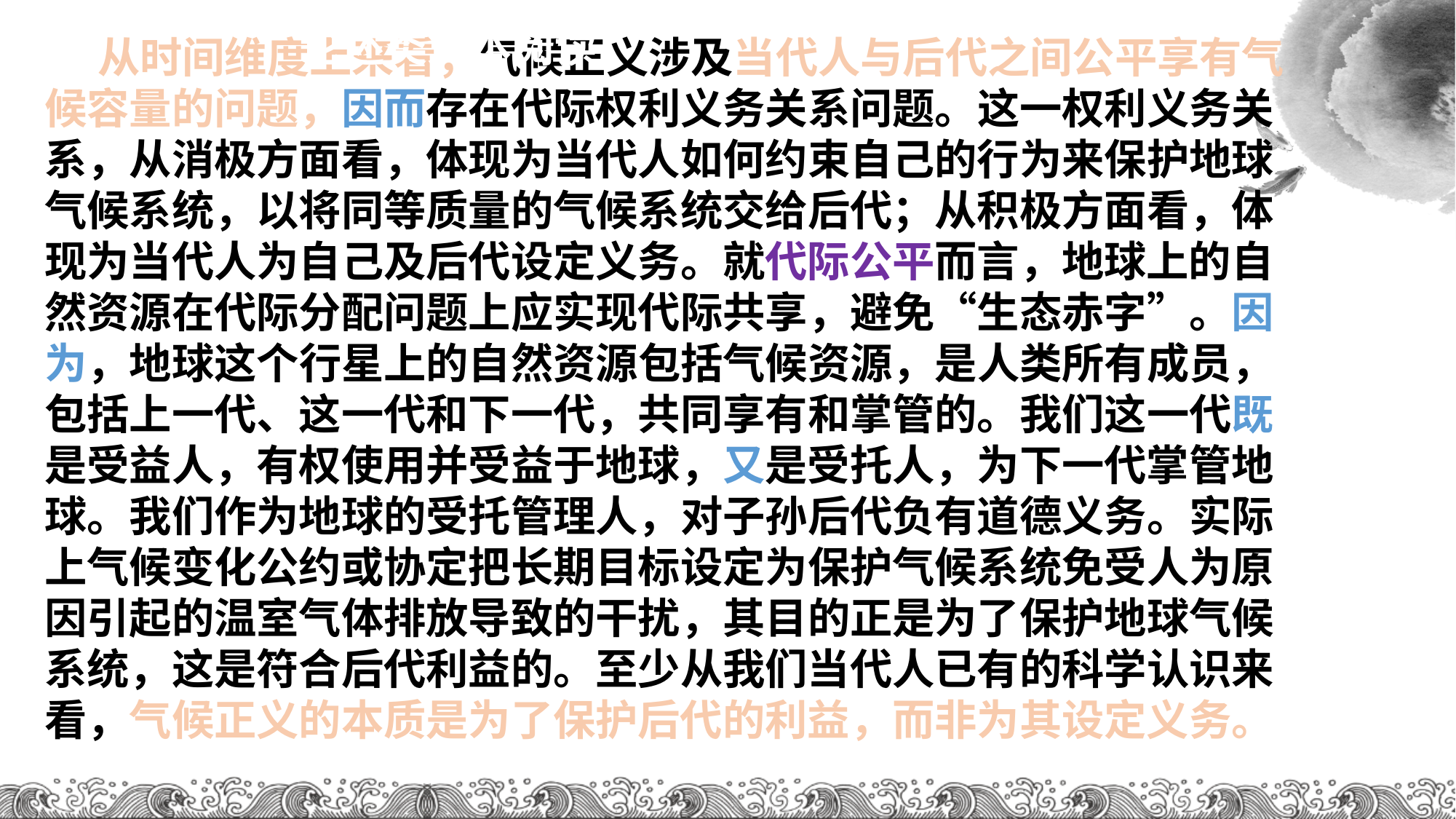

论述类文本阅读
  从时间维度上来看，气候正义涉及当代人与后代之间公平享有气候容量的问题，因而存在代际权利义务关系问题。这一权利义务关系，从消极方面看，体现为当代人如何约束自己的行为来保护地球气候系统，以将同等质量的气候系统交给后代；从积极方面看，体现为当代人为自己及后代设定义务。就代际公平而言，地球上的自然资源在代际分配问题上应实现代际共享，避免“生态赤字”。因为，地球这个行星上的自然资源包括气候资源，是人类所有成员，包括上一代、这一代和下一代，共同享有和掌管的。我们这一代既是受益人，有权使用并受益于地球，又是受托人，为下一代掌管地球。我们作为地球的受托管理人，对子孙后代负有道德义务。实际上气候变化公约或协定把长期目标设定为保护气候系统免受人为原因引起的温室气体排放导致的干扰，其目的正是为了保护地球气候系统，这是符合后代利益的。至少从我们当代人已有的科学认识来看，气候正义的本质是为了保护后代的利益，而非为其设定义务。